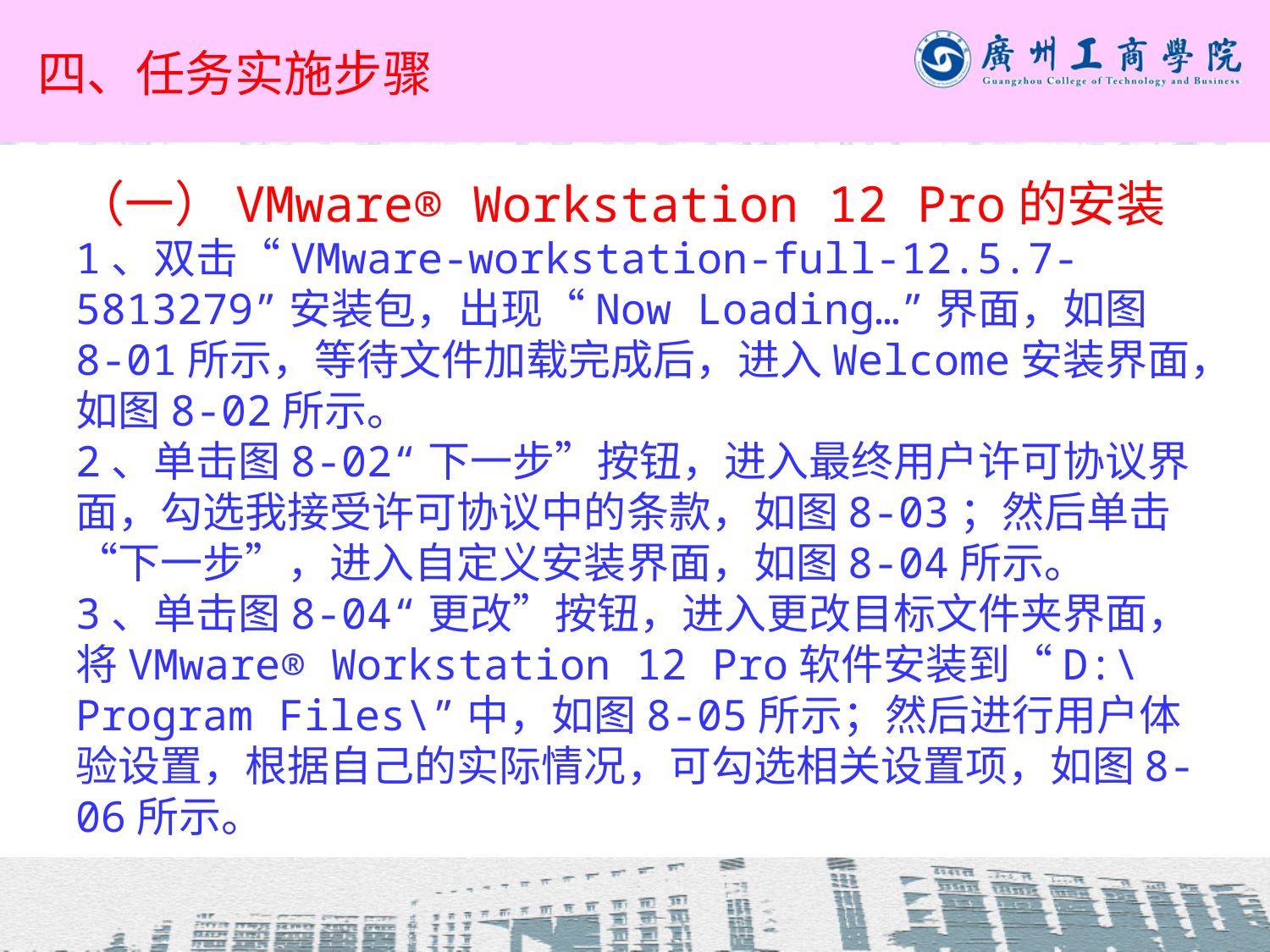

# 四、任务实施步骤
（一）VMware® Workstation 12 Pro的安装
1、双击“VMware-workstation-full-12.5.7-5813279”安装包，出现“Now Loading…”界面，如图8-01所示，等待文件加载完成后，进入Welcome安装界面，如图8-02所示。
2、单击图8-02“下一步”按钮，进入最终用户许可协议界面，勾选我接受许可协议中的条款，如图8-03；然后单击“下一步”，进入自定义安装界面，如图8-04所示。
3、单击图8-04“更改”按钮，进入更改目标文件夹界面，将VMware® Workstation 12 Pro软件安装到“D:\Program Files\”中，如图8-05所示；然后进行用户体验设置，根据自己的实际情况，可勾选相关设置项，如图8-06所示。